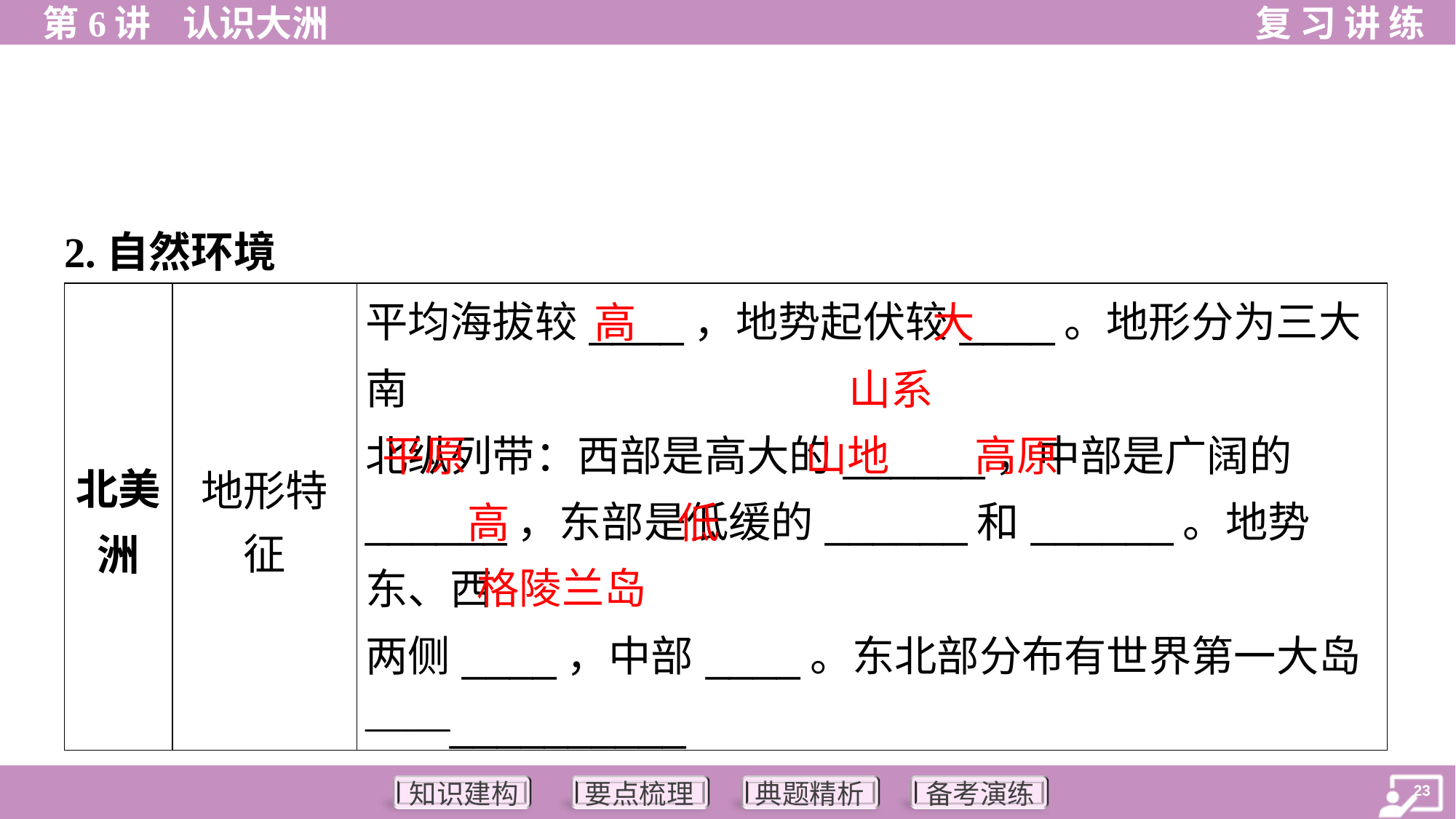

2.自然环境
高
大
| 北美 洲 | 地形特 征 | 平均海拔较\_\_\_\_，地势起伏较\_\_\_\_。地形分为三大南 北纵列带：西部是高大的\_\_\_\_\_\_，中部是广阔的 \_\_\_\_\_\_，东部是低缓的\_\_\_\_\_\_和\_\_\_\_\_\_。地势东、西 两侧\_\_\_\_，中部\_\_\_\_。东北部分布有世界第一大岛 ——\_\_\_\_\_\_\_\_\_\_ |
| --- | --- | --- |
山系
平原
山地
高原
高
低
格陵兰岛